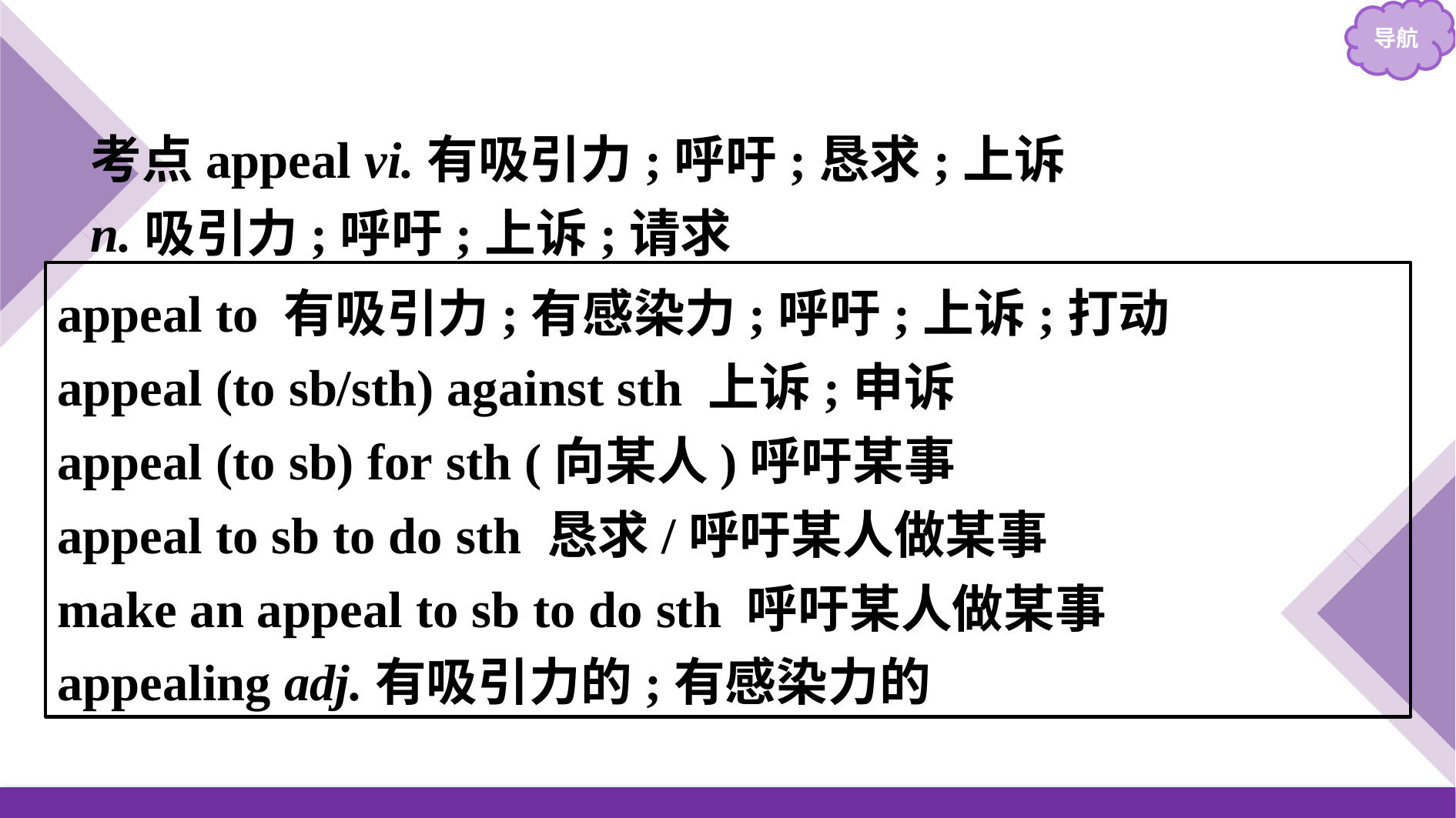

考点appeal vi.有吸引力;呼吁;恳求;上诉
n.吸引力;呼吁;上诉;请求
appeal to 有吸引力;有感染力;呼吁;上诉;打动
appeal (to sb/sth) against sth 上诉;申诉
appeal (to sb) for sth (向某人)呼吁某事
appeal to sb to do sth 恳求/呼吁某人做某事
make an appeal to sb to do sth 呼吁某人做某事
appealing adj.有吸引力的;有感染力的